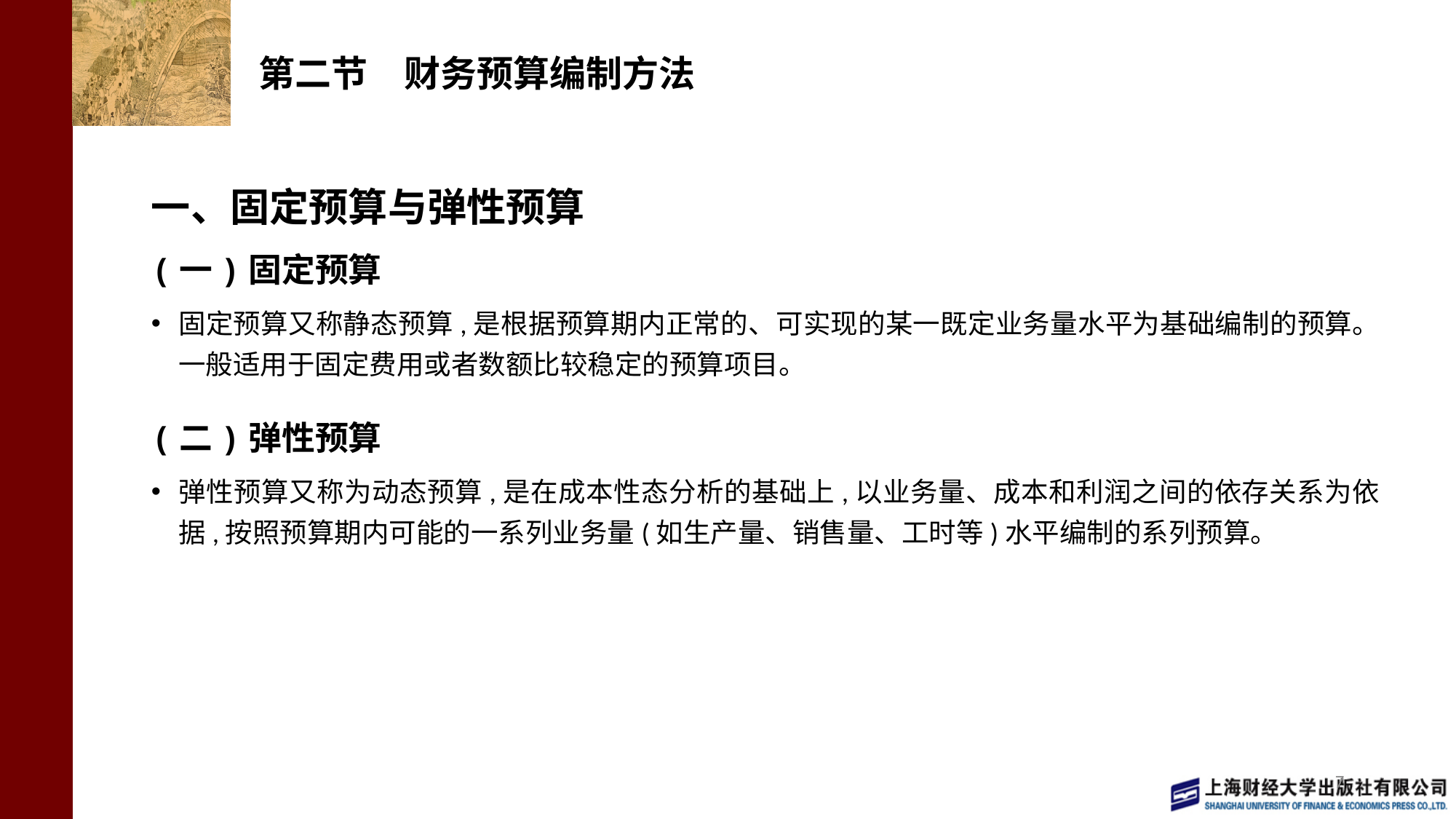

# 第二节　财务预算编制方法
一、固定预算与弹性预算
(一)固定预算
固定预算又称静态预算,是根据预算期内正常的、可实现的某一既定业务量水平为基础编制的预算。一般适用于固定费用或者数额比较稳定的预算项目。
(二)弹性预算
弹性预算又称为动态预算,是在成本性态分析的基础上,以业务量、成本和利润之间的依存关系为依据,按照预算期内可能的一系列业务量(如生产量、销售量、工时等)水平编制的系列预算。

7